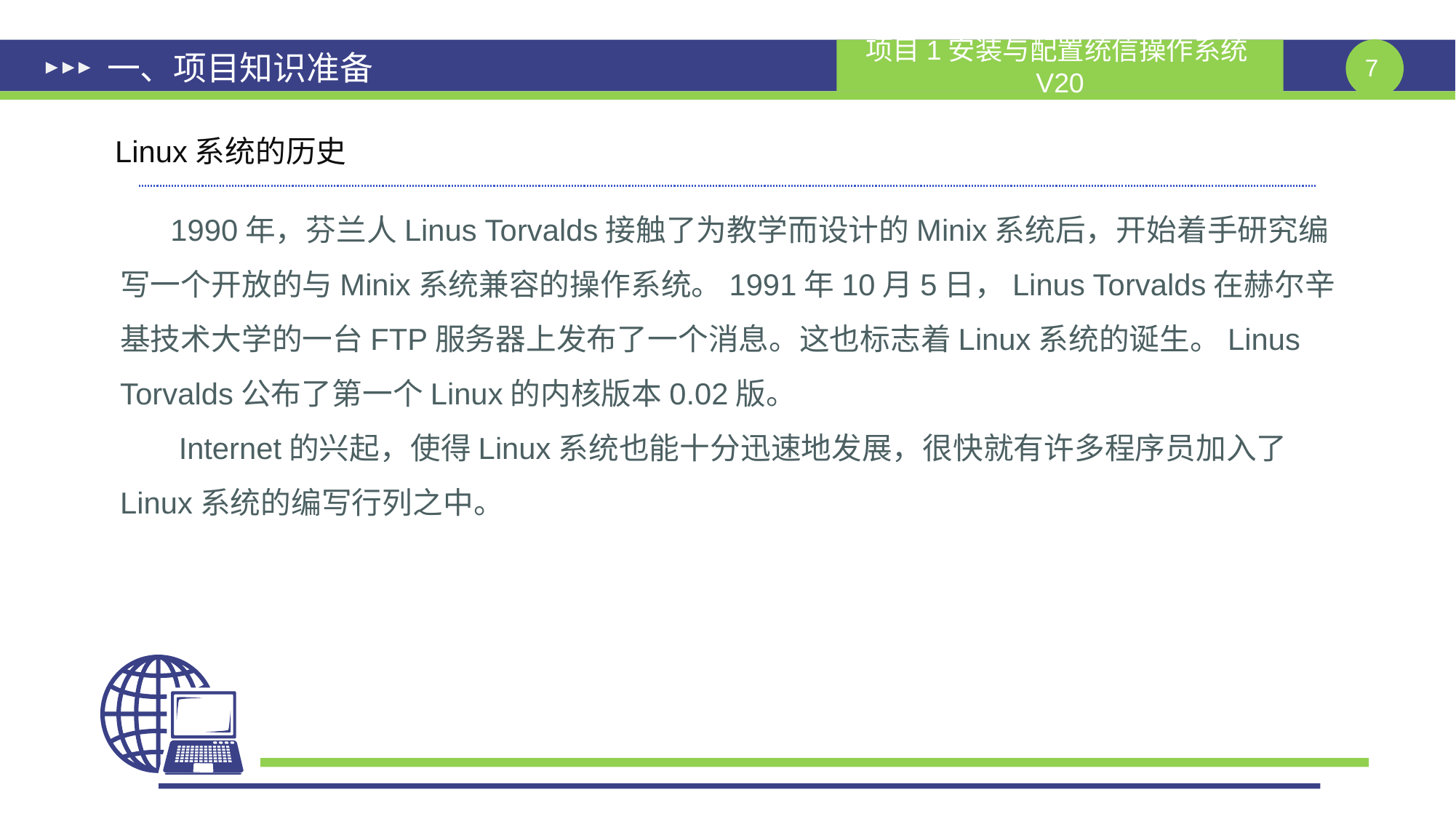

# 一、项目知识准备
Linux系统的历史

      1990年，芬兰人Linus Torvalds接触了为教学而设计的Minix系统后，开始着手研究编写一个开放的与Minix系统兼容的操作系统。1991年10月5日，Linus Torvalds在赫尔辛基技术大学的一台FTP服务器上发布了一个消息。这也标志着Linux系统的诞生。Linus Torvalds公布了第一个Linux的内核版本0.02版。
       Internet的兴起，使得Linux系统也能十分迅速地发展，很快就有许多程序员加入了Linux系统的编写行列之中。